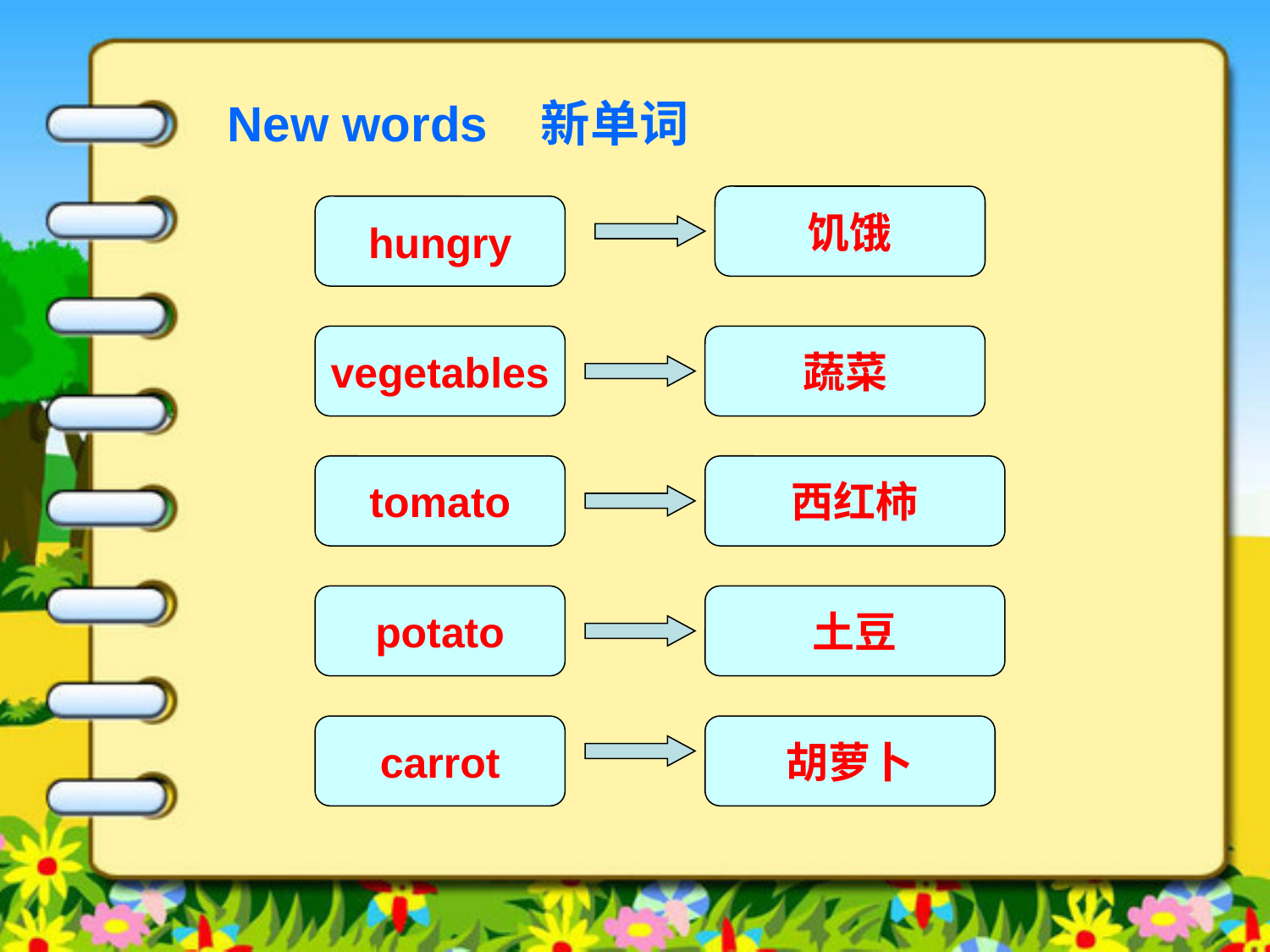

New words   新单词
饥饿
hungry

vegetables
蔬菜

tomato
西红柿

potato
土豆

carrot
胡萝卜